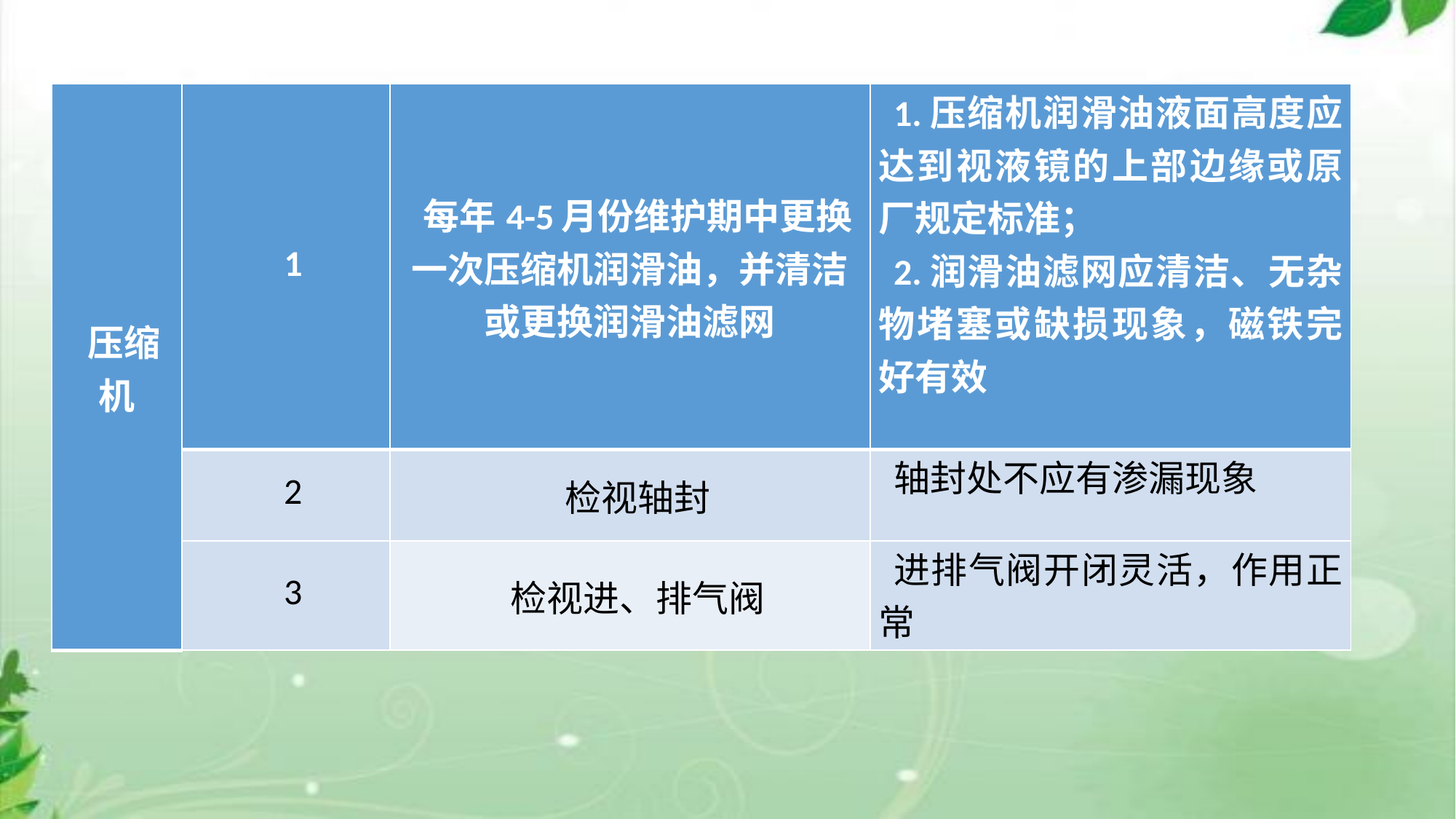

| 压缩机 | 1 | 每年4-5月份维护期中更换一次压缩机润滑油，并清洁或更换润滑油滤网 | 1.压缩机润滑油液面高度应达到视液镜的上部边缘或原厂规定标准； 2.润滑油滤网应清洁、无杂物堵塞或缺损现象，磁铁完好有效 |
| --- | --- | --- | --- |
|  | 2 | 检视轴封 | 轴封处不应有渗漏现象 |
|  | 3 | 检视进、排气阀 | 进排气阀开闭灵活，作用正常 |